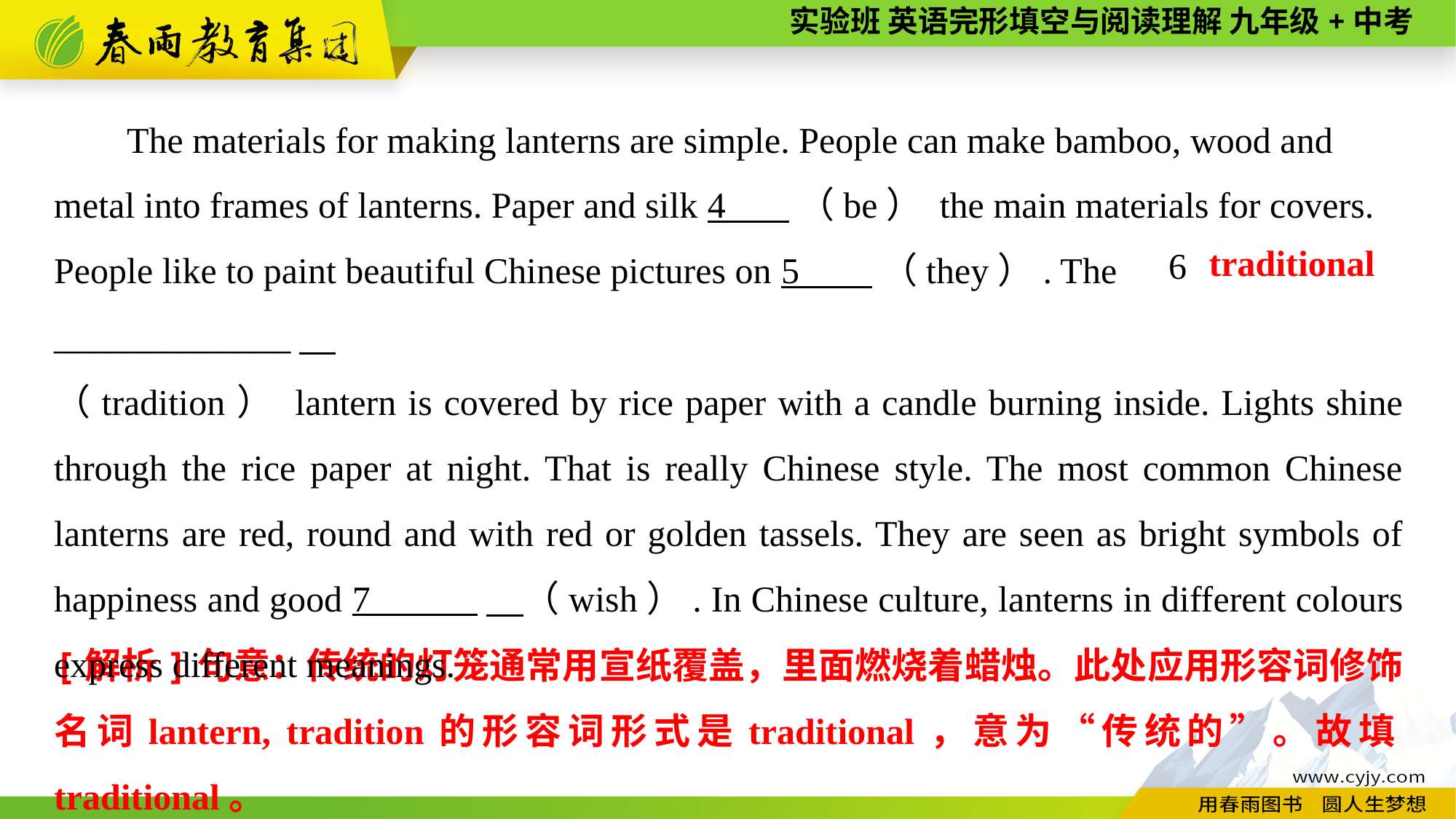

The materials for making lanterns are simple. People can make bamboo, wood and metal into frames of lanterns. Paper and silk 4       （be） the main materials for covers. People like to paint beautiful Chinese pictures on 5        （they）. The _____________
（tradition） lantern is covered by rice paper with a candle burning inside. Lights shine through the rice paper at night. That is really Chinese style. The most common Chinese lanterns are red, round and with red or golden tassels. They are seen as bright symbols of happiness and good 7           　（wish）. In Chinese culture, lanterns in different colours express different meanings.
traditional
6
[解析]句意：传统的灯笼通常用宣纸覆盖，里面燃烧着蜡烛。此处应用形容词修饰名词lantern, tradition的形容词形式是traditional，意为“传统的”。故填traditional。